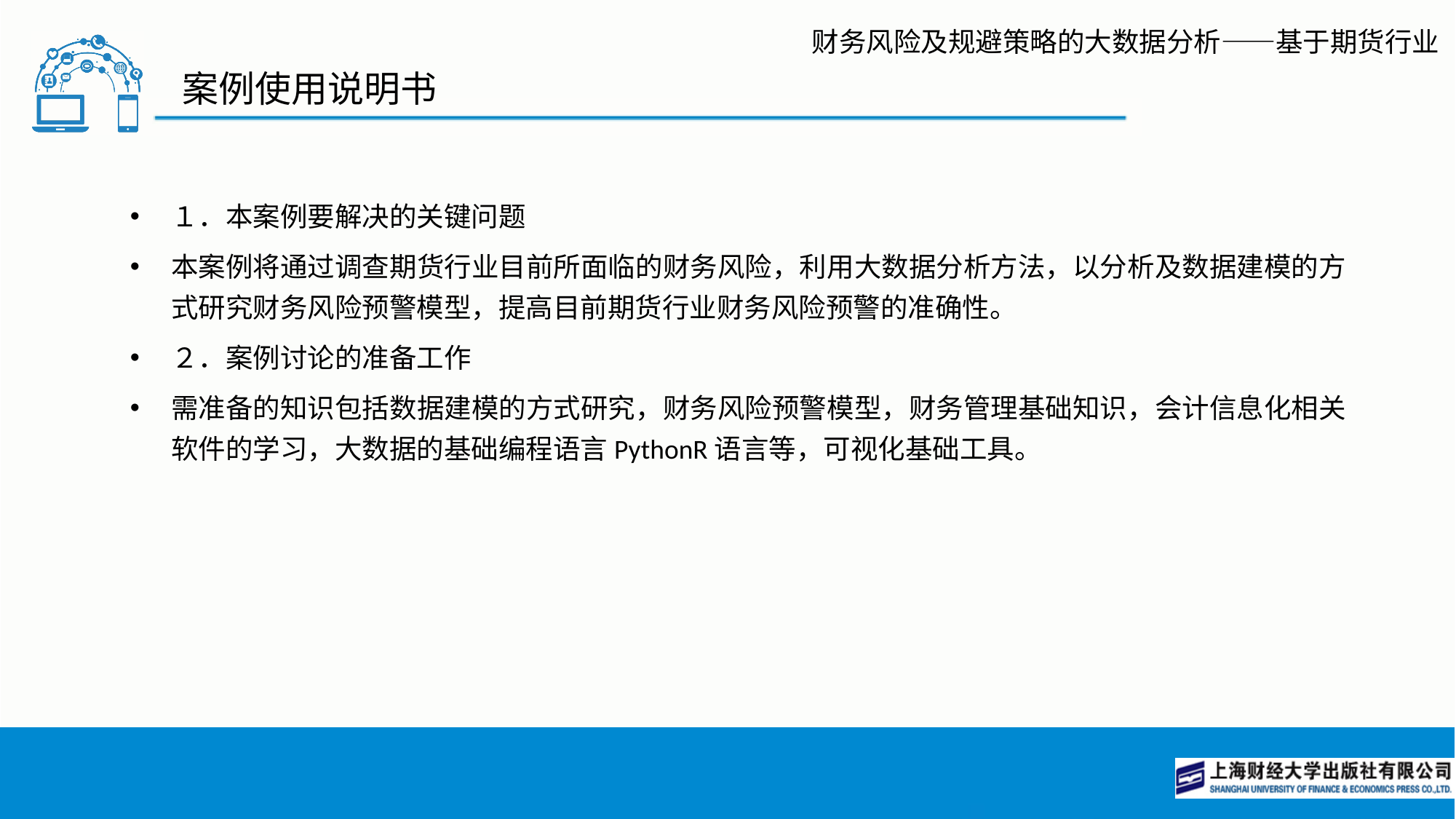

财务风险及规避策略的大数据分析——基于期货行业

# 案例使用说明书
１．本案例要解决的关键问题
本案例将通过调查期货行业目前所面临的财务风险，利用大数据分析方法，以分析及数据建模的方式研究财务风险预警模型，提高目前期货行业财务风险预警的准确性。
２．案例讨论的准备工作
需准备的知识包括数据建模的方式研究，财务风险预警模型，财务管理基础知识，会计信息化相关软件的学习，大数据的基础编程语言PythonR语言等，可视化基础工具。